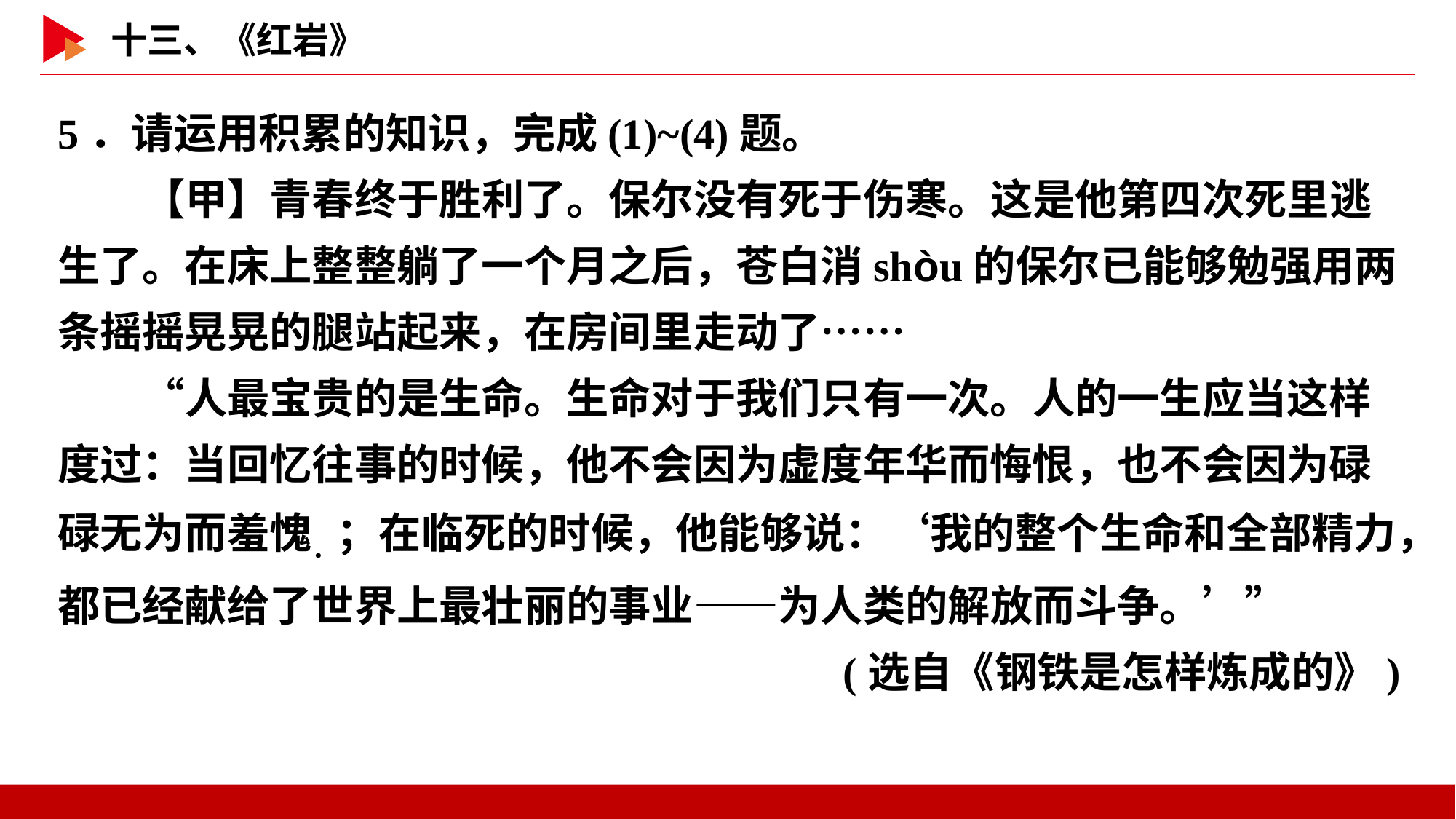

5．请运用积累的知识，完成(1)~(4)题。
　　【甲】青春终于胜利了。保尔没有死于伤寒。这是他第四次死里逃生了。在床上整整躺了一个月之后，苍白消shòu的保尔已能够勉强用两条摇摇晃晃的腿站起来，在房间里走动了……
　　“人最宝贵的是生命。生命对于我们只有一次。人的一生应当这样度过：当回忆往事的时候，他不会因为虚度年华而悔恨，也不会因为碌碌无为而羞愧．；在临死的时候，他能够说：‘我的整个生命和全部精力，都已经献给了世界上最壮丽的事业——为人类的解放而斗争。’”
(选自《钢铁是怎样炼成的》)